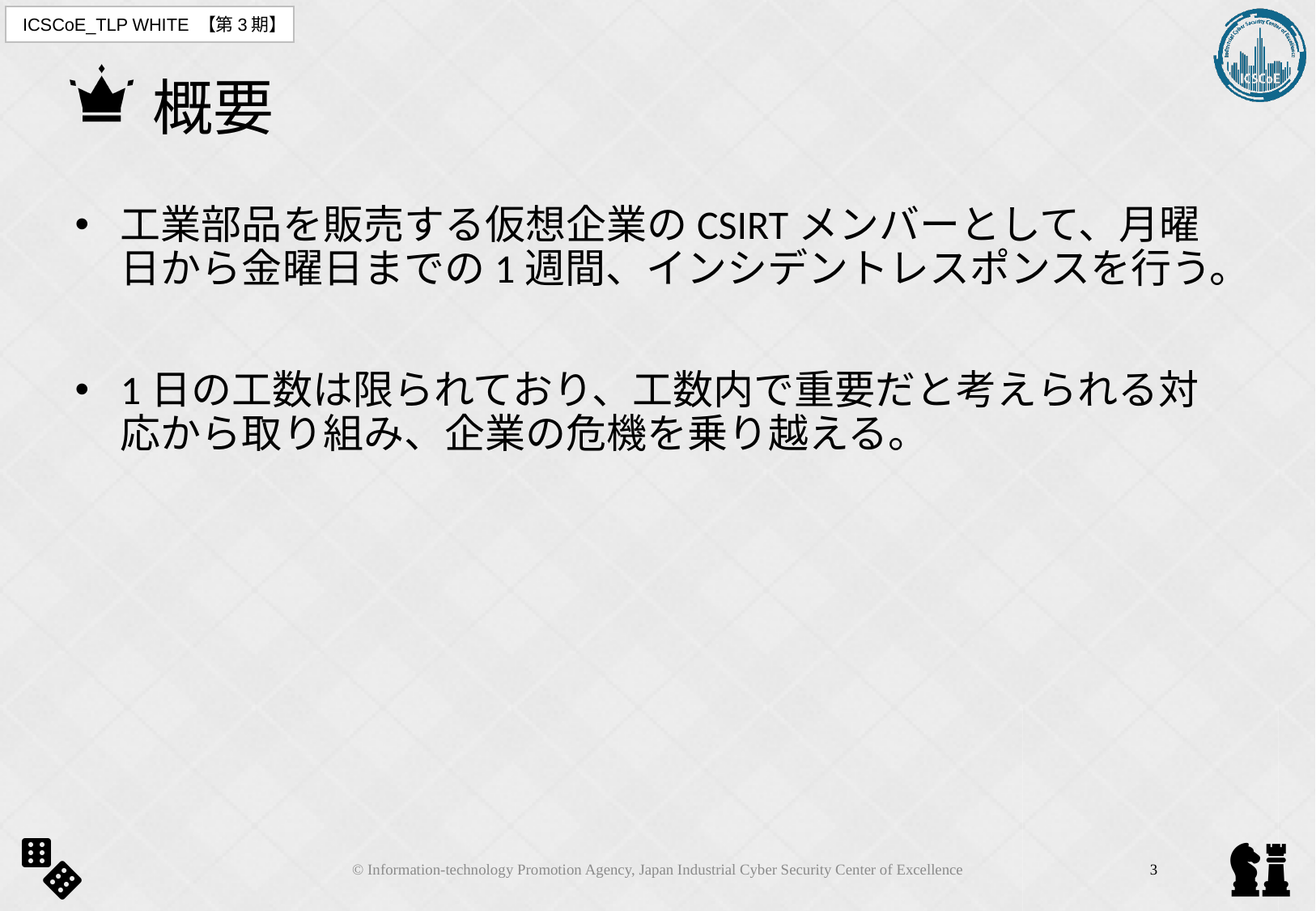

# 概要
工業部品を販売する仮想企業のCSIRTメンバーとして、月曜日から金曜日までの1週間、インシデントレスポンスを行う。

1日の工数は限られており、工数内で重要だと考えられる対応から取り組み、企業の危機を乗り越える。
© Information-technology Promotion Agency, Japan Industrial Cyber Security Center of Excellence
3